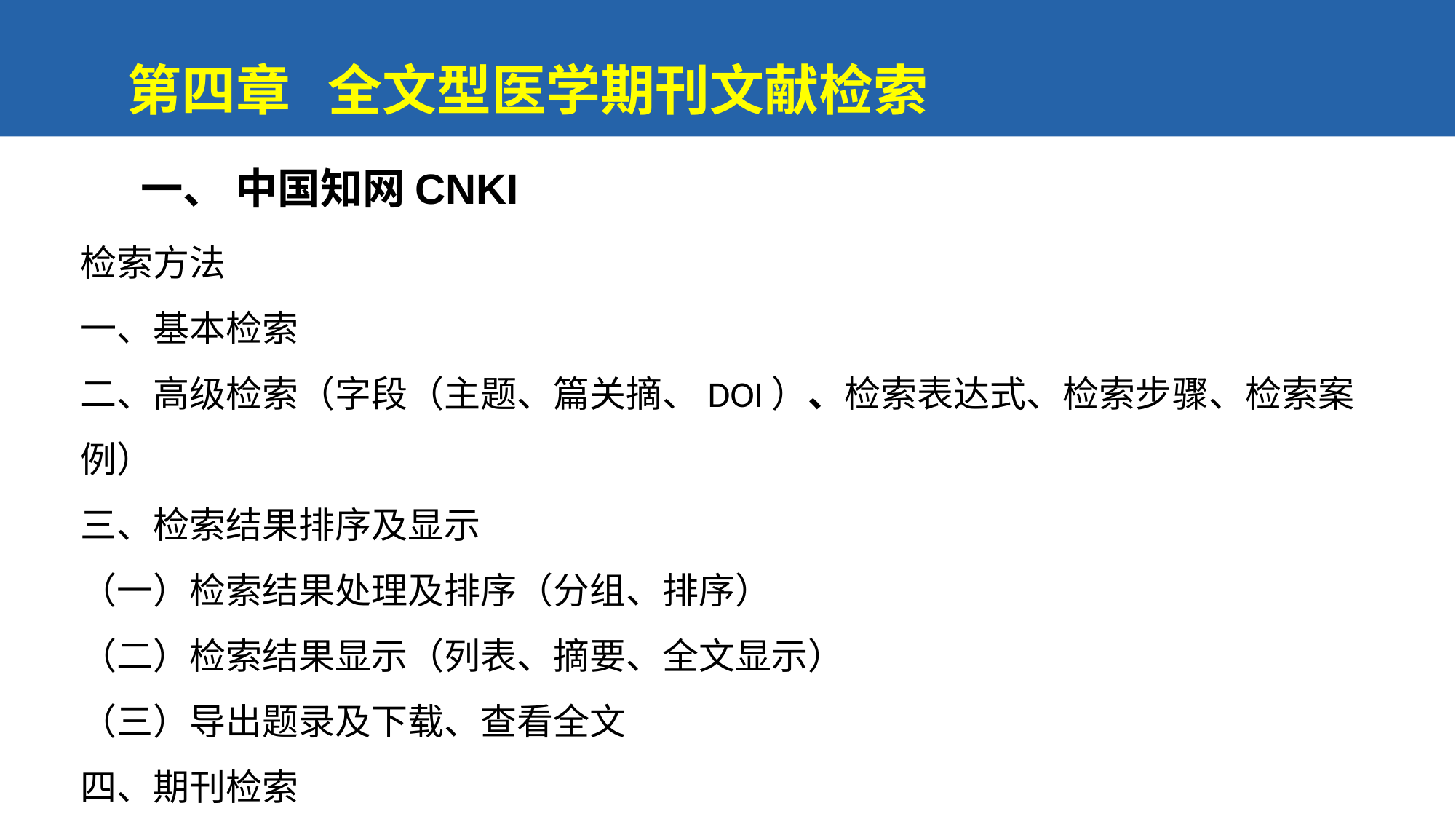

第四章   全文型医学期刊文献检索
一、 中国知网CNKI
检索方法
一、基本检索
二、高级检索（字段（主题、篇关摘、DOI）、检索表达式、检索步骤、检索案例）
三、检索结果排序及显示
（一）检索结果处理及排序（分组、排序）
（二）检索结果显示（列表、摘要、全文显示）
（三）导出题录及下载、查看全文
四、期刊检索
五、学位论文